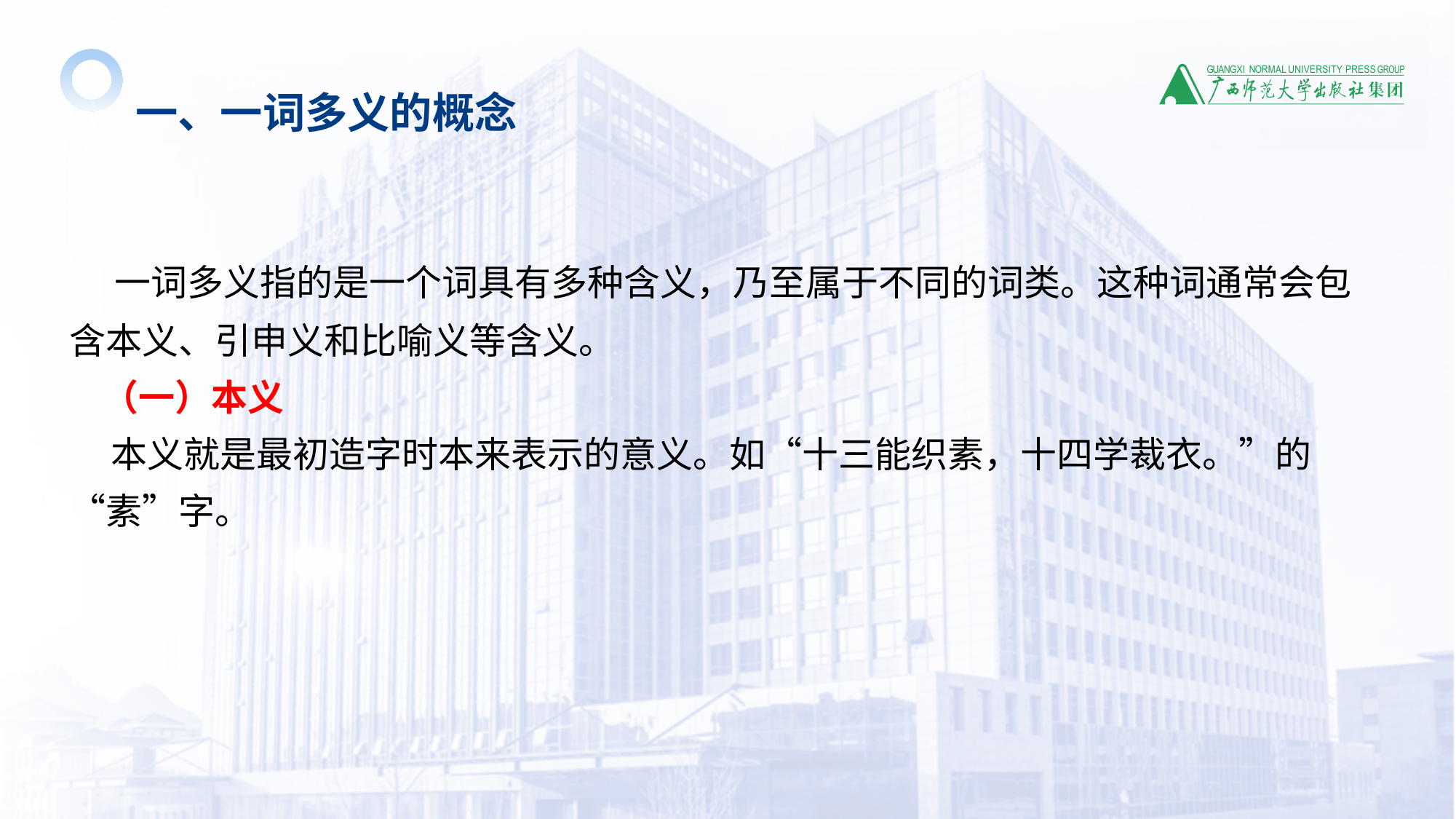

一、一词多义的概念

    一词多义指的是一个词具有多种含义，乃至属于不同的词类。这种词通常会包含本义、引申义和比喻义等含义。
   （一）本义
    本义就是最初造字时本来表示的意义。如“十三能织素，十四学裁衣。”的“素”字。